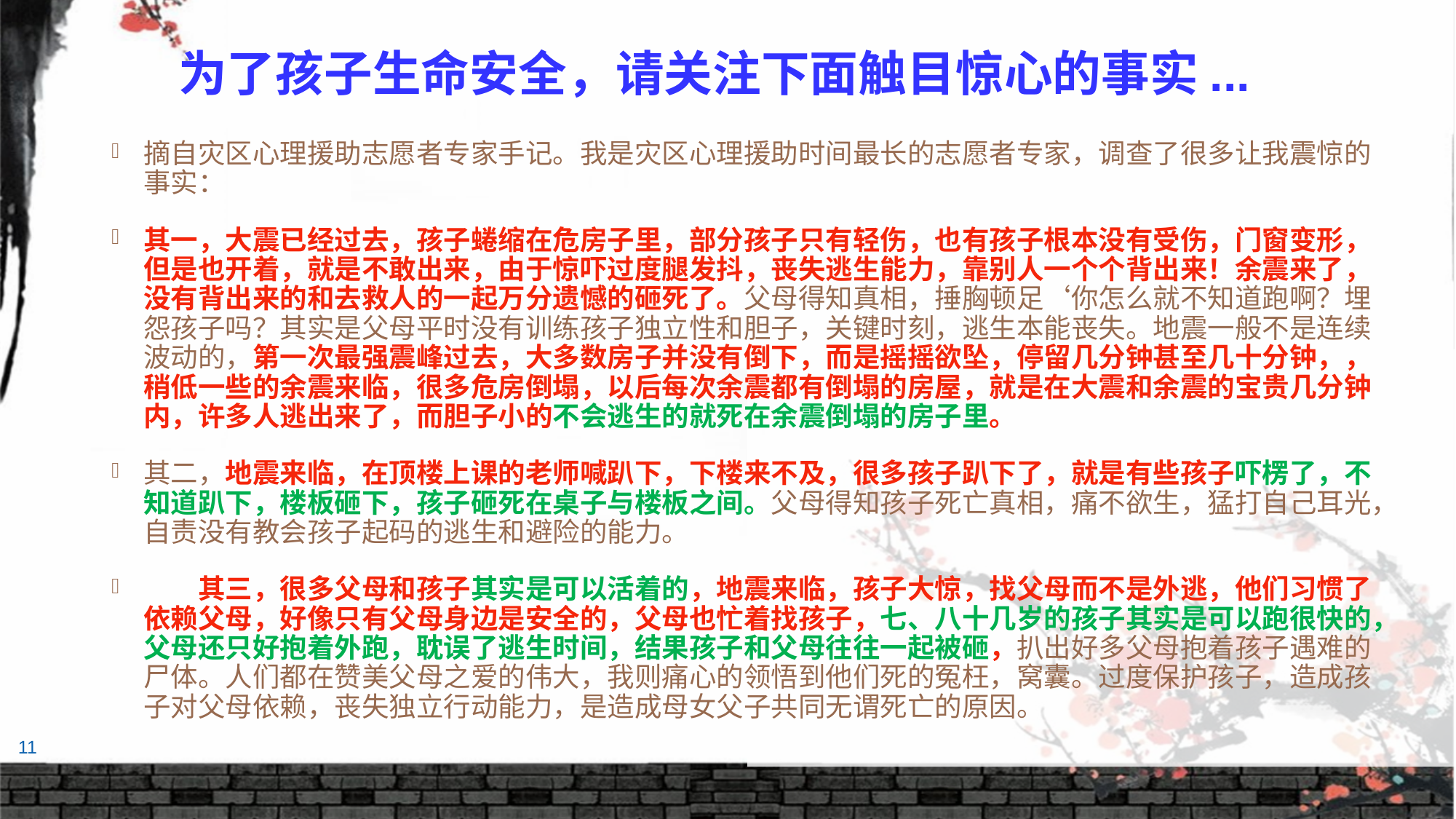

为了孩子生命安全，请关注下面触目惊心的事实...
摘自灾区心理援助志愿者专家手记。我是灾区心理援助时间最长的志愿者专家，调查了很多让我震惊的事实：
其一，大震已经过去，孩子蜷缩在危房子里，部分孩子只有轻伤，也有孩子根本没有受伤，门窗变形，但是也开着，就是不敢出来，由于惊吓过度腿发抖，丧失逃生能力，靠别人一个个背出来！余震来了，没有背出来的和去救人的一起万分遗憾的砸死了。父母得知真相，捶胸顿足‘你怎么就不知道跑啊？埋怨孩子吗？其实是父母平时没有训练孩子独立性和胆子，关键时刻，逃生本能丧失。地震一般不是连续波动的，第一次最强震峰过去，大多数房子并没有倒下，而是摇摇欲坠，停留几分钟甚至几十分钟，，稍低一些的余震来临，很多危房倒塌，以后每次余震都有倒塌的房屋，就是在大震和余震的宝贵几分钟内，许多人逃出来了，而胆子小的不会逃生的就死在余震倒塌的房子里。
其二，地震来临，在顶楼上课的老师喊趴下，下楼来不及，很多孩子趴下了，就是有些孩子吓楞了，不知道趴下，楼板砸下，孩子砸死在桌子与楼板之间。父母得知孩子死亡真相，痛不欲生，猛打自己耳光，自责没有教会孩子起码的逃生和避险的能力。
　　其三，很多父母和孩子其实是可以活着的，地震来临，孩子大惊，找父母而不是外逃，他们习惯了依赖父母，好像只有父母身边是安全的，父母也忙着找孩子，七、八十几岁的孩子其实是可以跑很快的，父母还只好抱着外跑，耽误了逃生时间，结果孩子和父母往往一起被砸，扒出好多父母抱着孩子遇难的尸体。人们都在赞美父母之爱的伟大，我则痛心的领悟到他们死的冤枉，窝囊。过度保护孩子，造成孩子对父母依赖，丧失独立行动能力，是造成母女父子共同无谓死亡的原因。

11